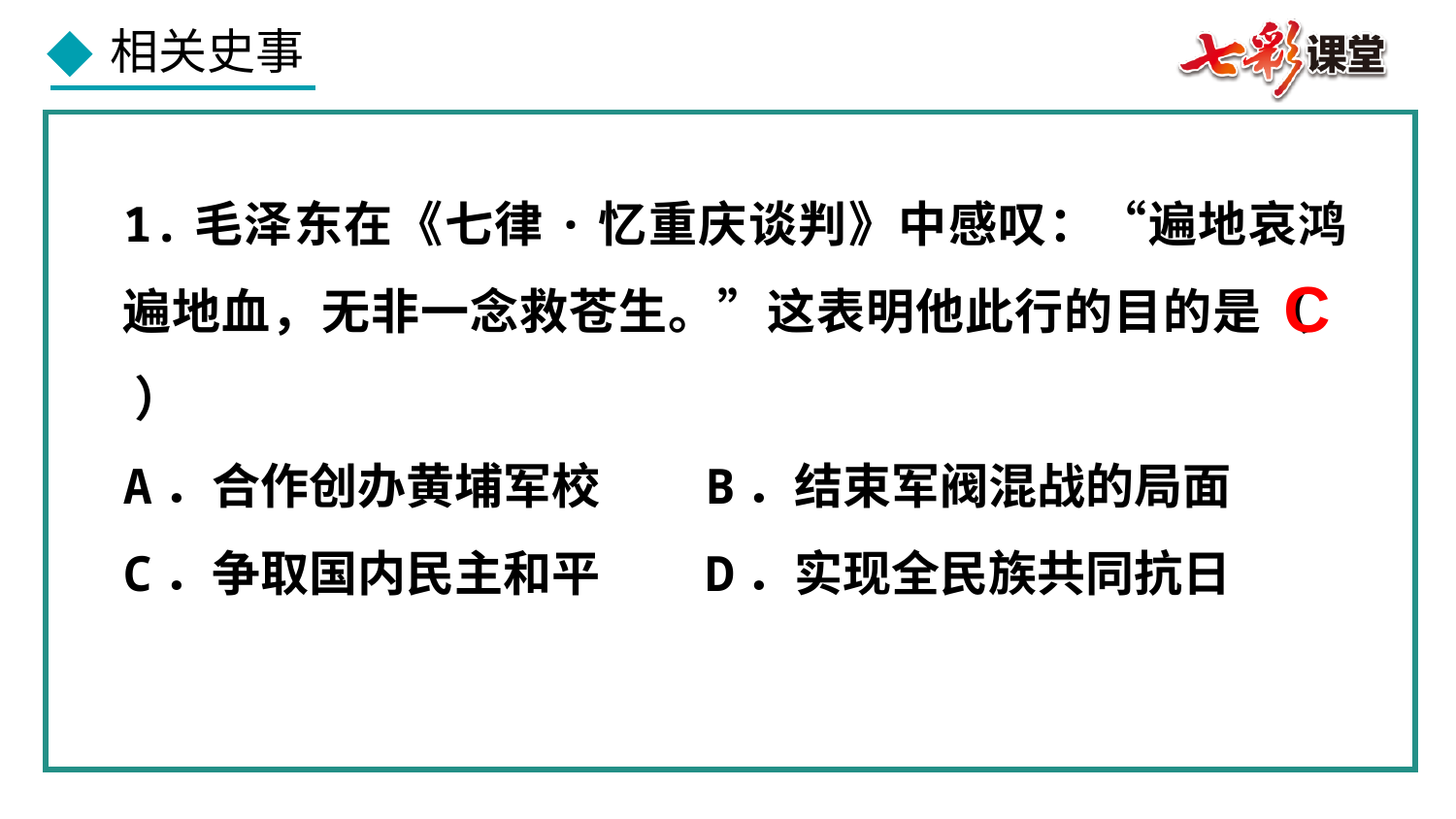

1.毛泽东在《七律·忆重庆谈判》中感叹：“遍地哀鸿遍地血，无非一念救苍生。”这表明他此行的目的是（    ）
A．合作创办黄埔军校	B．结束军阀混战的局面
C．争取国内民主和平	D．实现全民族共同抗日
C